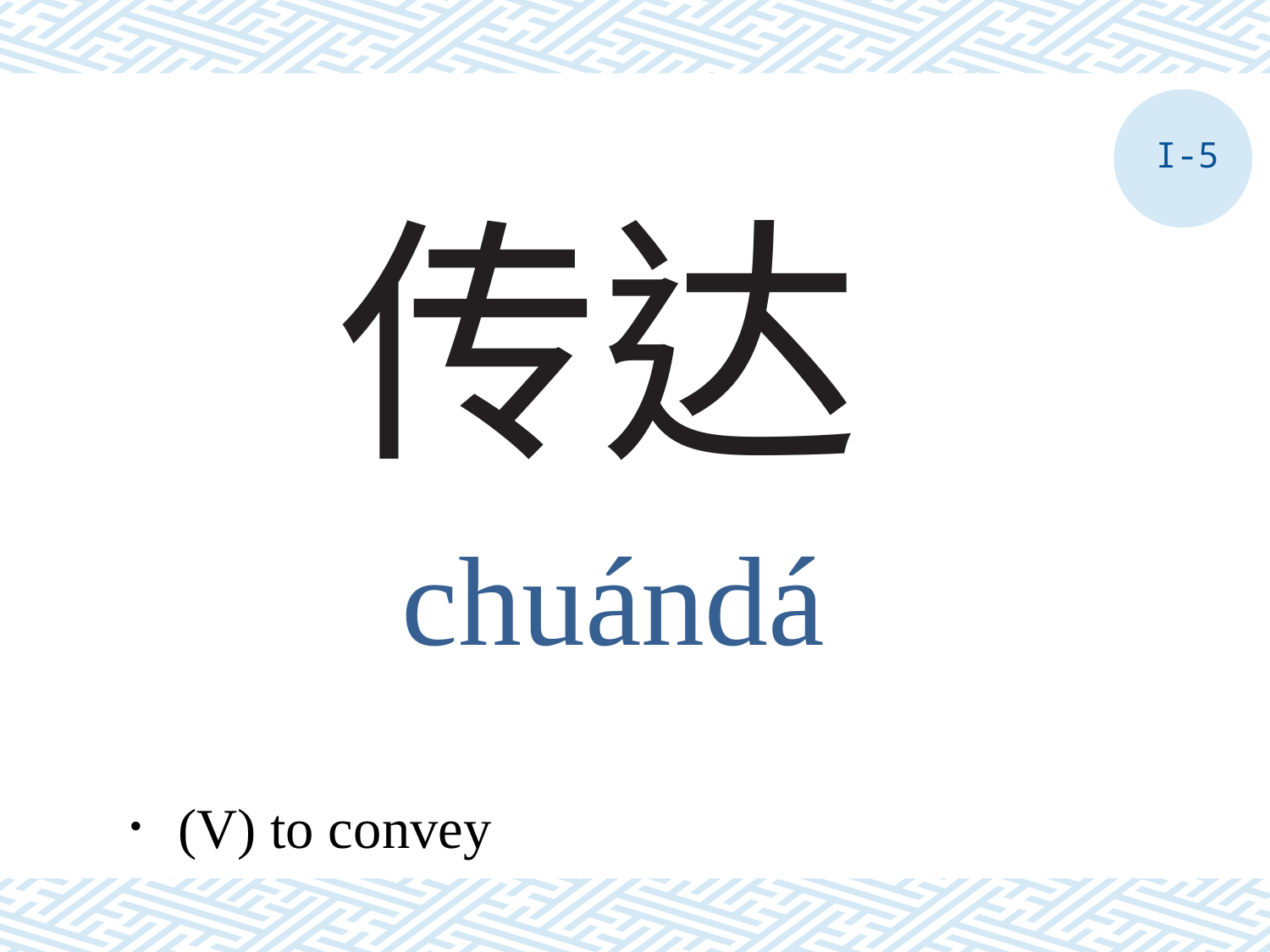

I-5

# 传达
chuándá
．(V) to convey